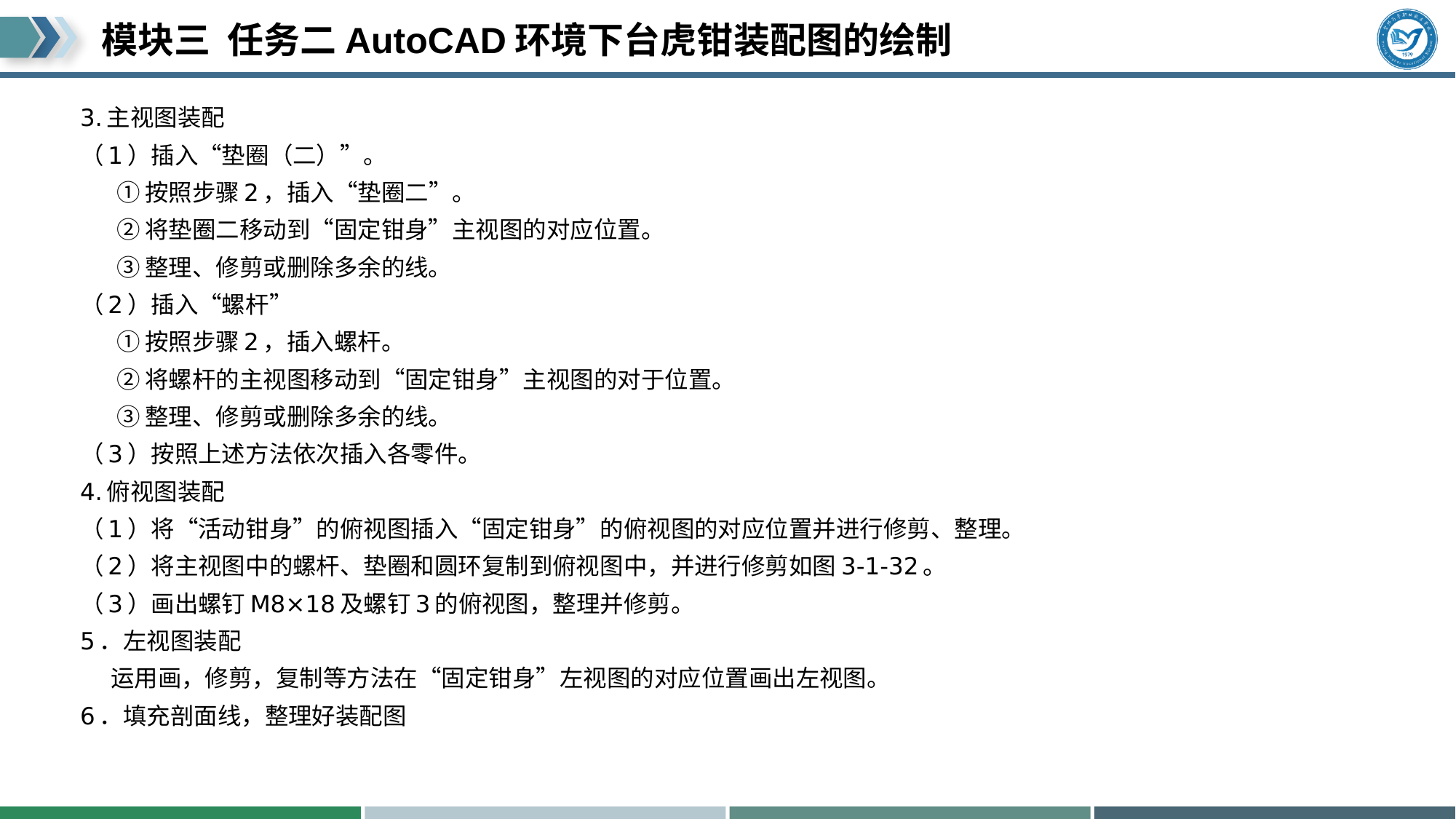

3.主视图装配
（1）插入“垫圈（二）”。
       ①按照步骤2，插入“垫圈二”。
       ②将垫圈二移动到“固定钳身”主视图的对应位置。
       ③整理、修剪或删除多余的线。
（2）插入“螺杆”
       ①按照步骤2，插入螺杆。
       ②将螺杆的主视图移动到“固定钳身”主视图的对于位置。
       ③整理、修剪或删除多余的线。
（3）按照上述方法依次插入各零件。
4.俯视图装配
（1）将“活动钳身”的俯视图插入“固定钳身”的俯视图的对应位置并进行修剪、整理。
（2）将主视图中的螺杆、垫圈和圆环复制到俯视图中，并进行修剪如图3-1-32。
（3）画出螺钉M8×18及螺钉3的俯视图，整理并修剪。
5．左视图装配
     运用画，修剪，复制等方法在“固定钳身”左视图的对应位置画出左视图。
6．填充剖面线，整理好装配图